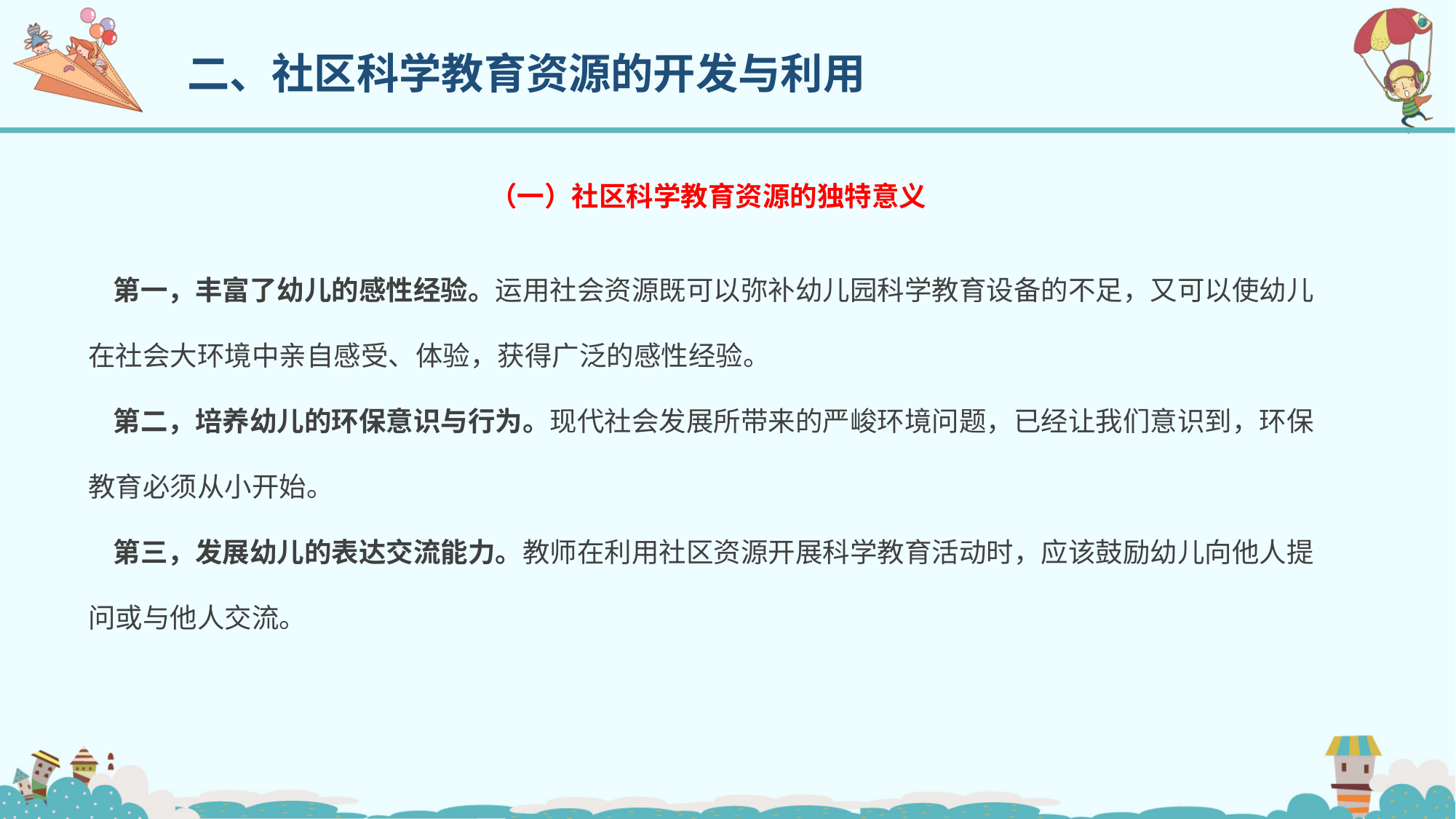

二、社区科学教育资源的开发与利用

（一）社区科学教育资源的独特意义
   第一，丰富了幼儿的感性经验。运用社会资源既可以弥补幼儿园科学教育设备的不足，又可以使幼儿在社会大环境中亲自感受、体验，获得广泛的感性经验。
   第二，培养幼儿的环保意识与行为。现代社会发展所带来的严峻环境问题，已经让我们意识到，环保教育必须从小开始。
   第三，发展幼儿的表达交流能力。教师在利用社区资源开展科学教育活动时，应该鼓励幼儿向他人提问或与他人交流。